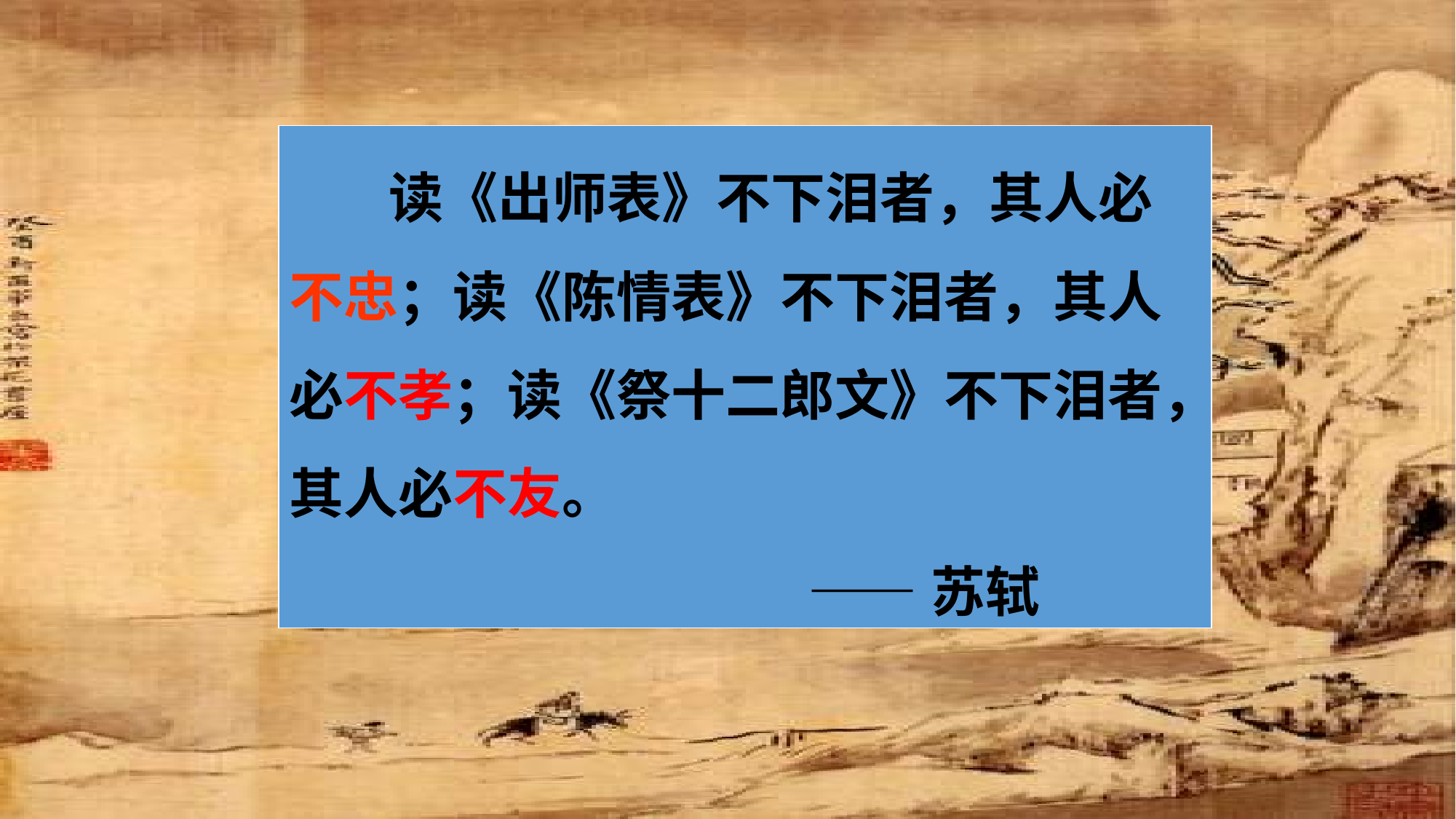

读《出师表》不下泪者，其人必不忠；读《陈情表》不下泪者，其人必不孝；读《祭十二郎文》不下泪者，其人必不友。
                                          ——苏轼